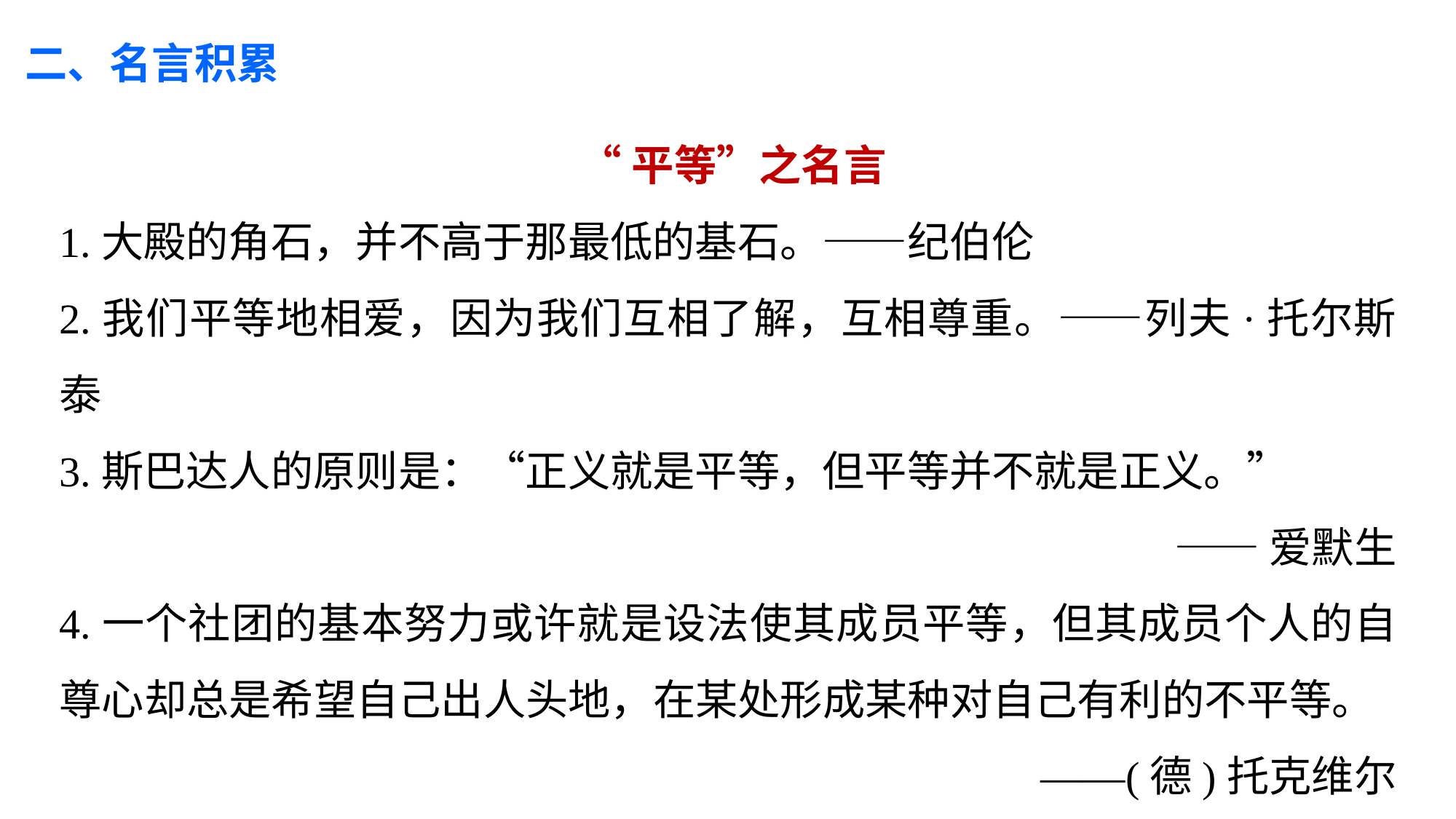

二、名言积累
 “平等”之名言
1.大殿的角石，并不高于那最低的基石。——纪伯伦
2.我们平等地相爱，因为我们互相了解，互相尊重。——列夫·托尔斯泰
3.斯巴达人的原则是：“正义就是平等，但平等并不就是正义。”
——爱默生
4.一个社团的基本努力或许就是设法使其成员平等，但其成员个人的自尊心却总是希望自己出人头地，在某处形成某种对自己有利的不平等。
——(德)托克维尔